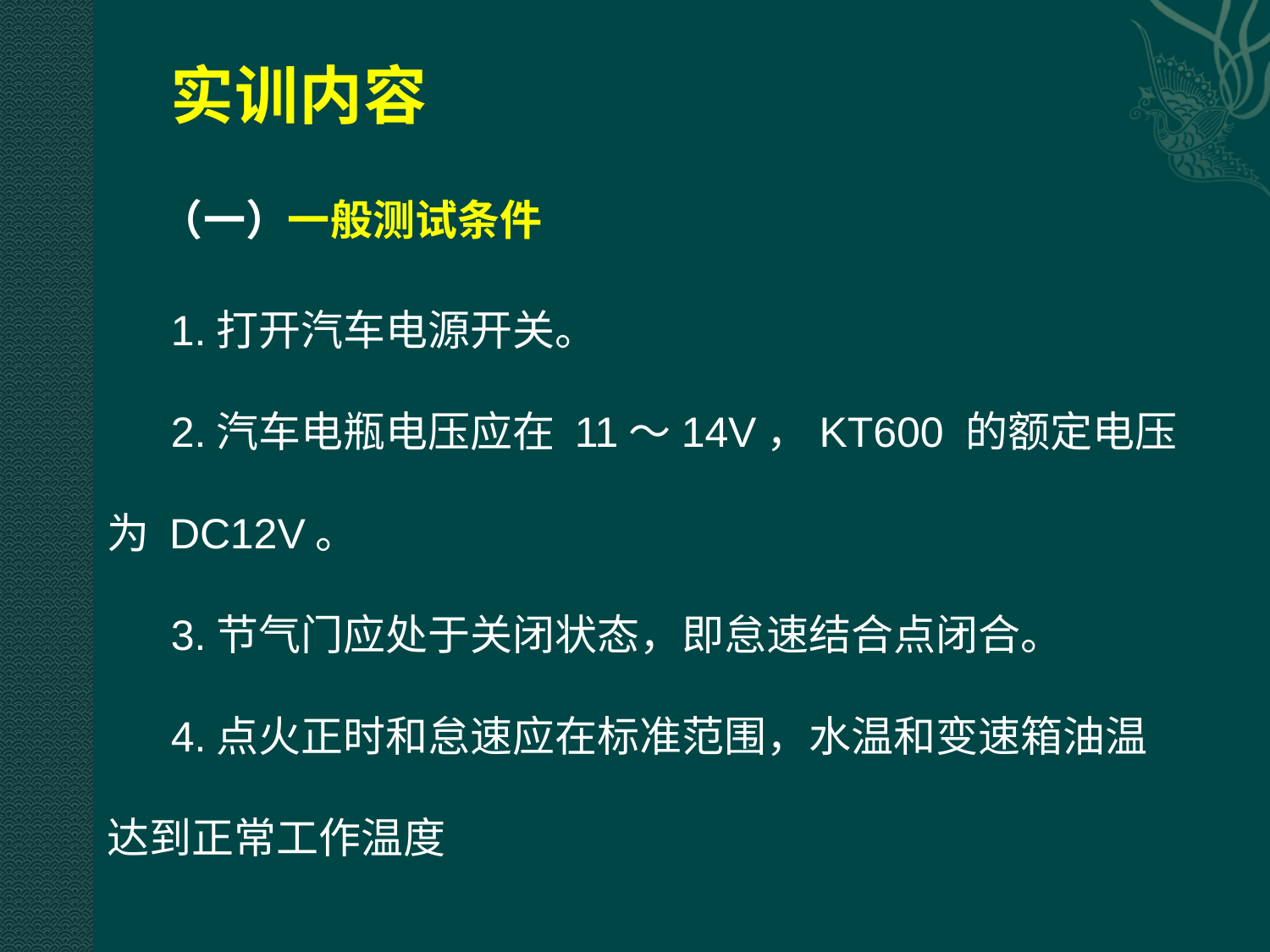

# 实训内容
（一）一般测试条件
1.打开汽车电源开关。
2.汽车电瓶电压应在 11～14V，KT600 的额定电压为 DC12V。
3.节气门应处于关闭状态，即怠速结合点闭合。
4.点火正时和怠速应在标准范围，水温和变速箱油温达到正常工作温度